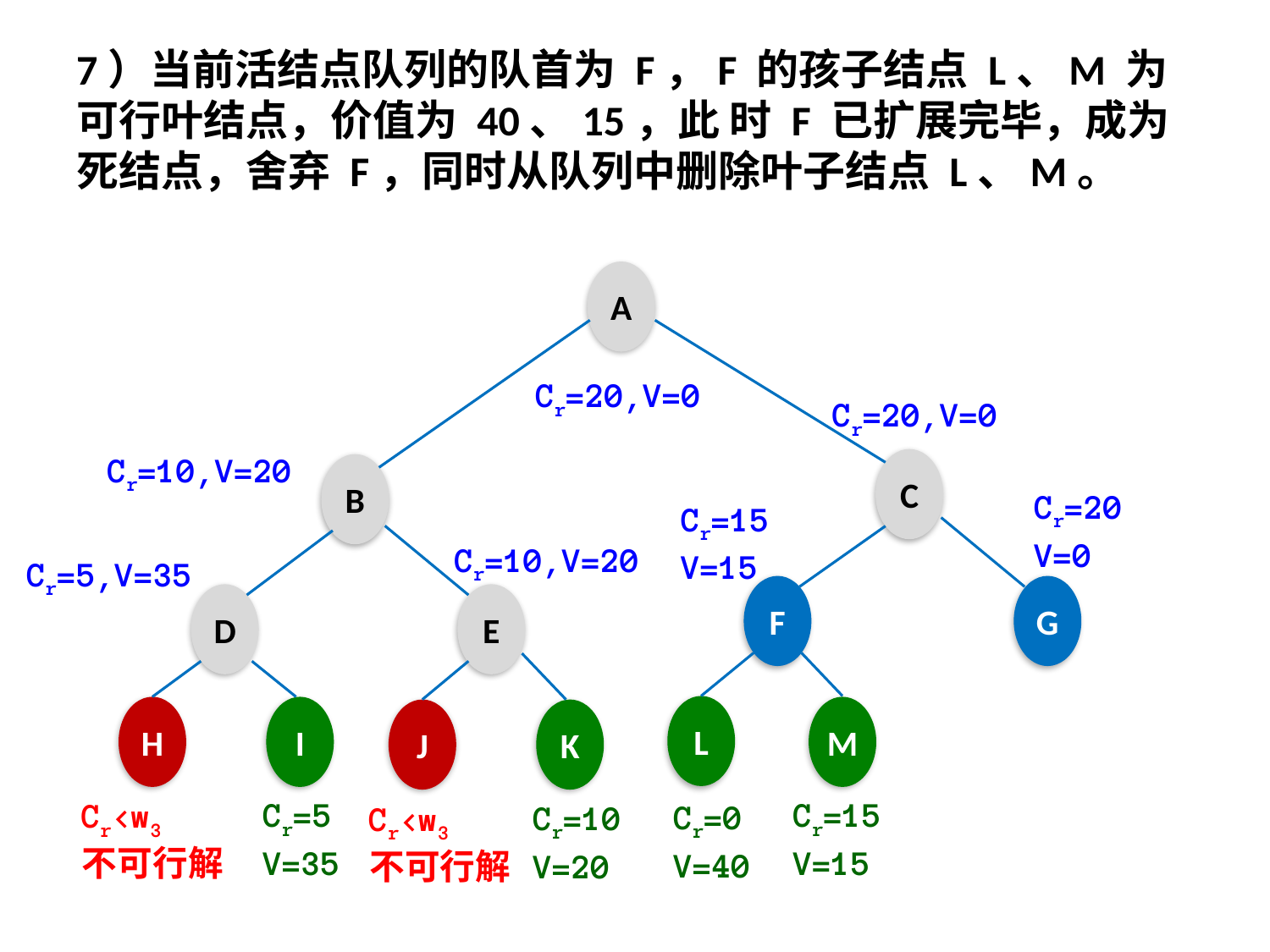

7）当前活结点队列的队首为 F，F 的孩子结点 L、M 为可行叶结点，价值为 40、15，此 时 F 已扩展完毕，成为死结点，舍弃 F，同时从队列中删除叶子结点 L、M。
A
Cr=20,V=0
Cr=20,V=0
Cr=10,V=20
C
B
Cr=20
V=0
Cr=15
V=15
Cr=10,V=20
Cr=5,V=35
F
G
D
E
L
H
I
M
J
K
Cr=15
V=15
Cr=5
V=35
Cr<w3
不可行解
Cr=0
V=40
Cr=10
V=20
Cr<w3
不可行解